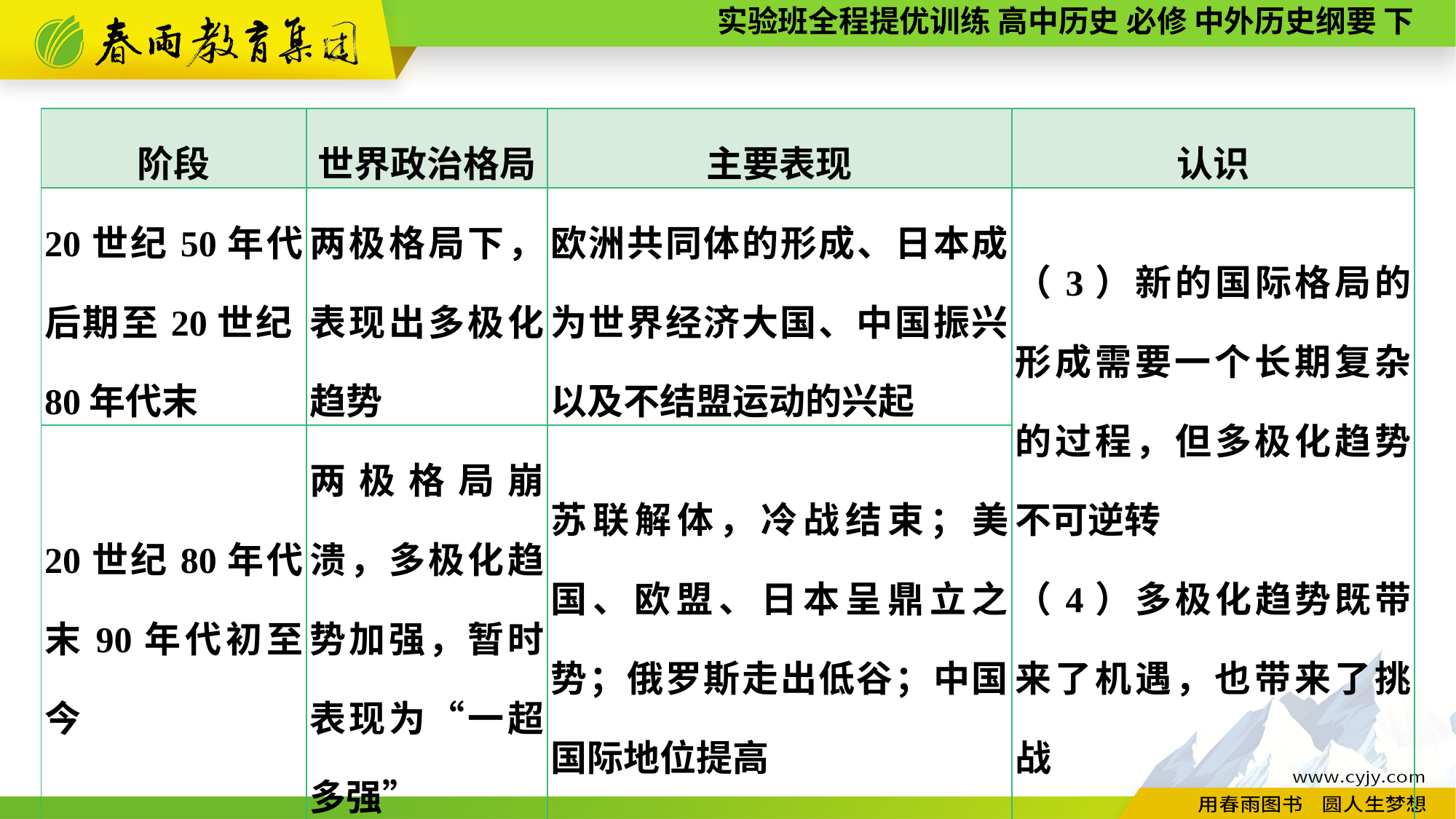

| 阶段 | 世界政治格局 | 主要表现 | 认识 |
| --- | --- | --- | --- |
| 20世纪50年代后期至20世纪80年代末 | 两极格局下，表现出多极化趋势 | 欧洲共同体的形成、日本成为世界经济大国、中国振兴以及不结盟运动的兴起 | （3）新的国际格局的形成需要一个长期复杂的过程，但多极化趋势不可逆转 （4）多极化趋势既带来了机遇，也带来了挑战 |
| 20世纪80年代末90年代初至今 | 两极格局崩溃，多极化趋势加强，暂时表现为“一超多强” | 苏联解体，冷战结束；美国、欧盟、日本呈鼎立之势；俄罗斯走出低谷；中国国际地位提高 |  |